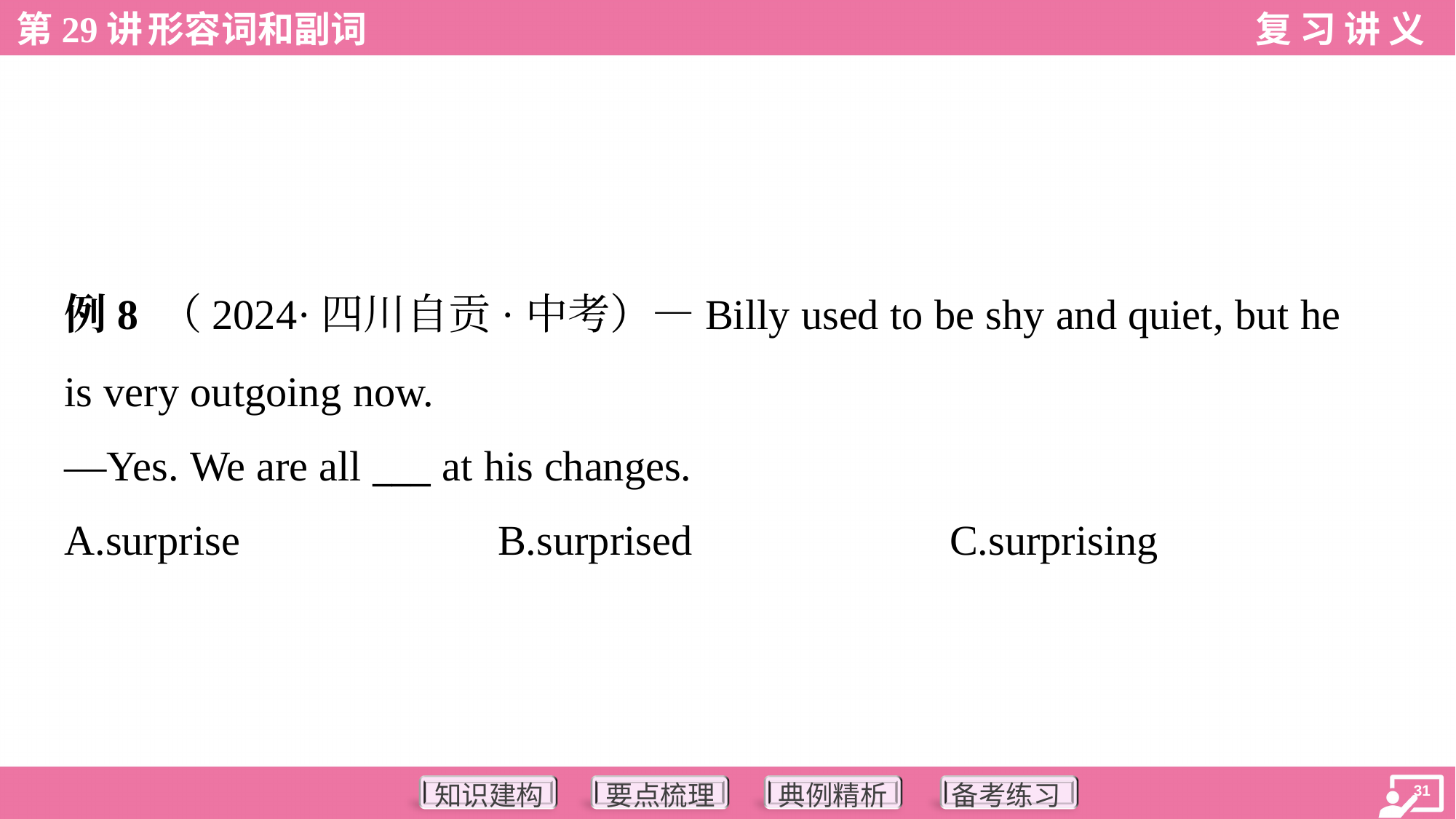

例8 （2024·四川自贡·中考）—Billy used to be shy and quiet, but he
is very outgoing now.
—Yes. We are all ___ at his changes.
A.surprise	B.surprised	C.surprising